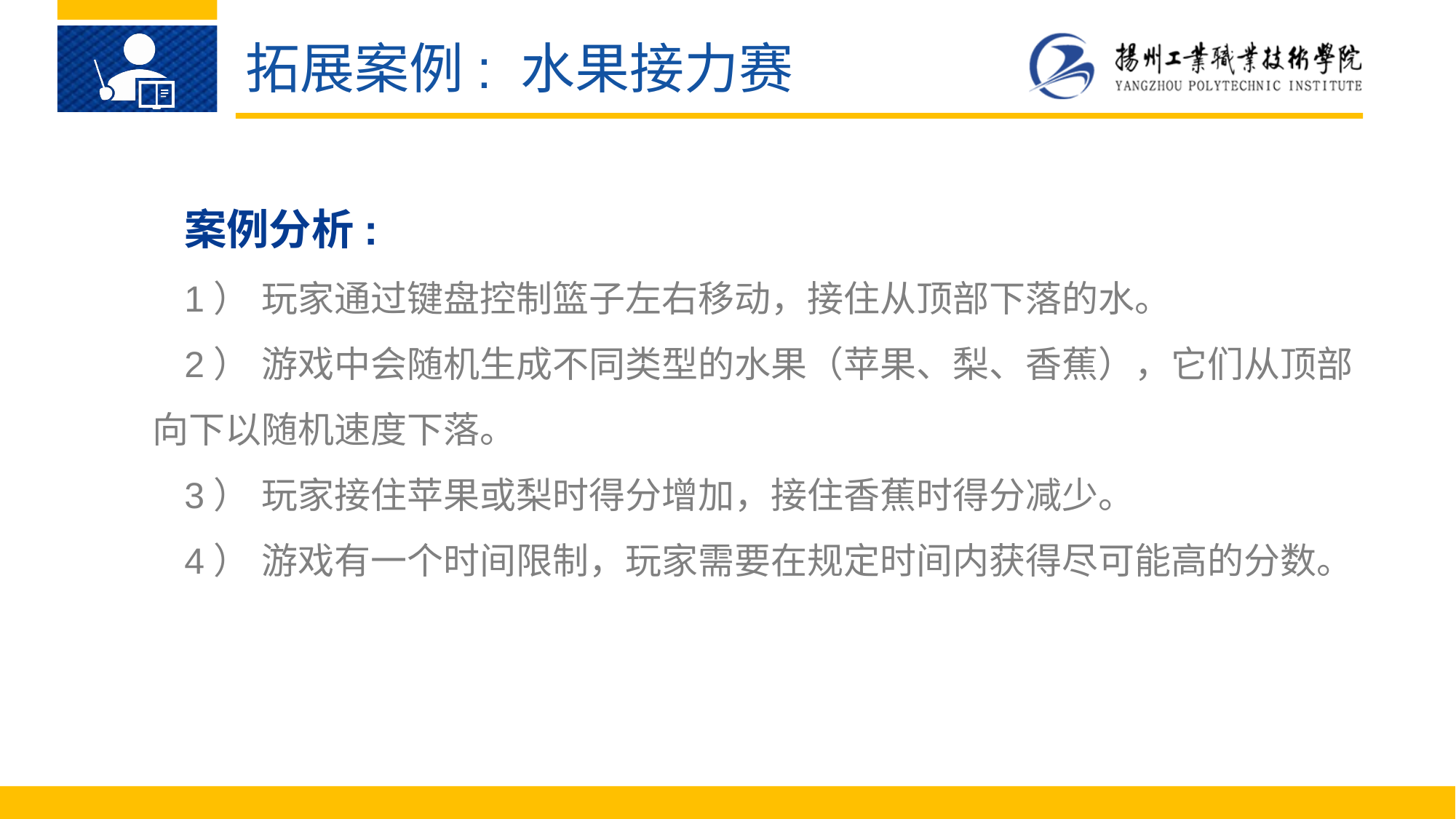

拓展案例: 水果接力赛
案例分析:
1）	玩家通过键盘控制篮子左右移动，接住从顶部下落的水。
2）	游戏中会随机生成不同类型的水果（苹果、梨、香蕉），它们从顶部向下以随机速度下落。
3）	玩家接住苹果或梨时得分增加，接住香蕉时得分减少。
4）	游戏有一个时间限制，玩家需要在规定时间内获得尽可能高的分数。